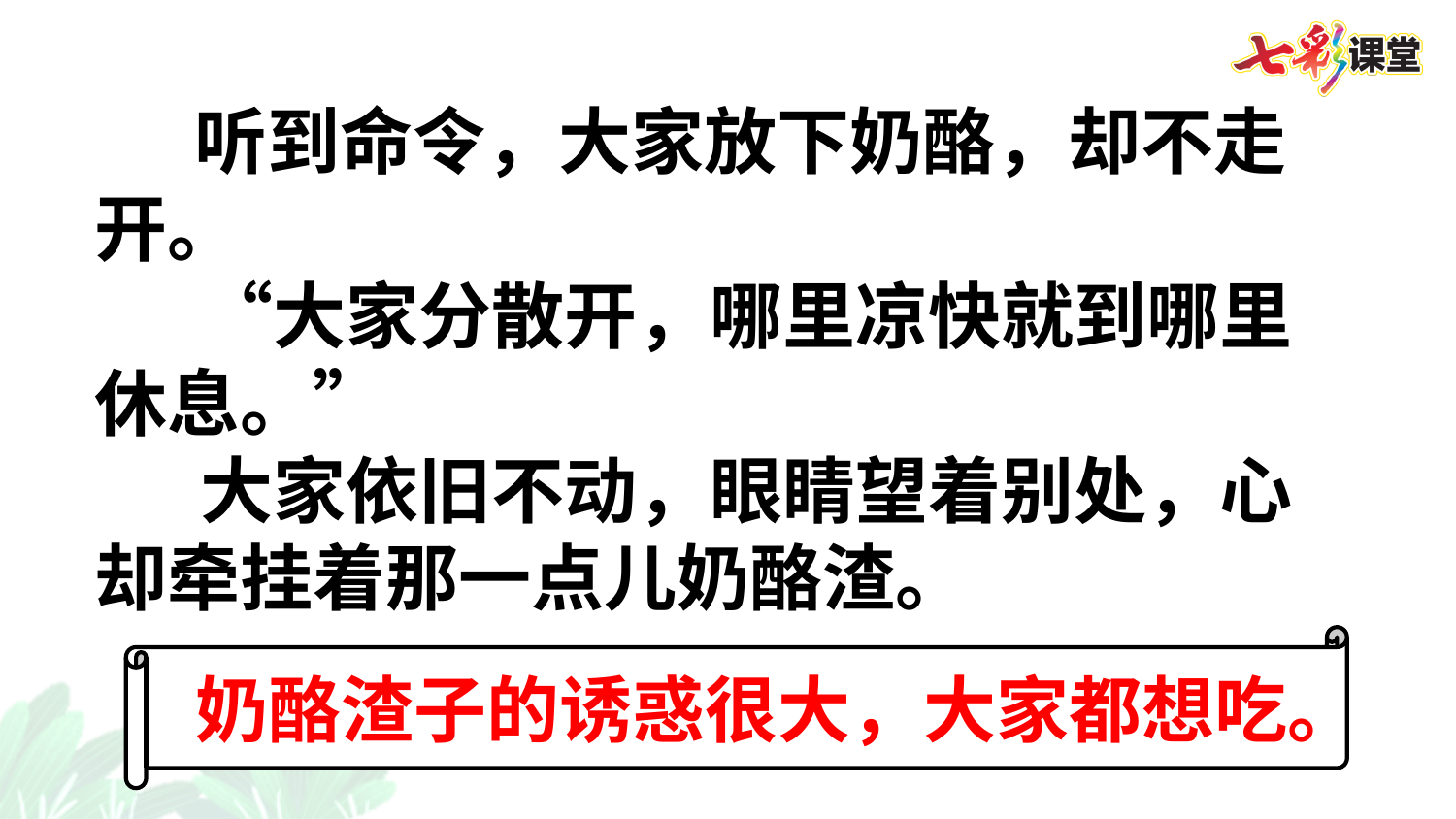

听到命令，大家放下奶酪，却不走开。
　  “大家分散开，哪里凉快就到哪里休息。”
　  大家依旧不动，眼睛望着别处，心却牵挂着那一点儿奶酪渣。
奶酪渣子的诱惑很大，大家都想吃。